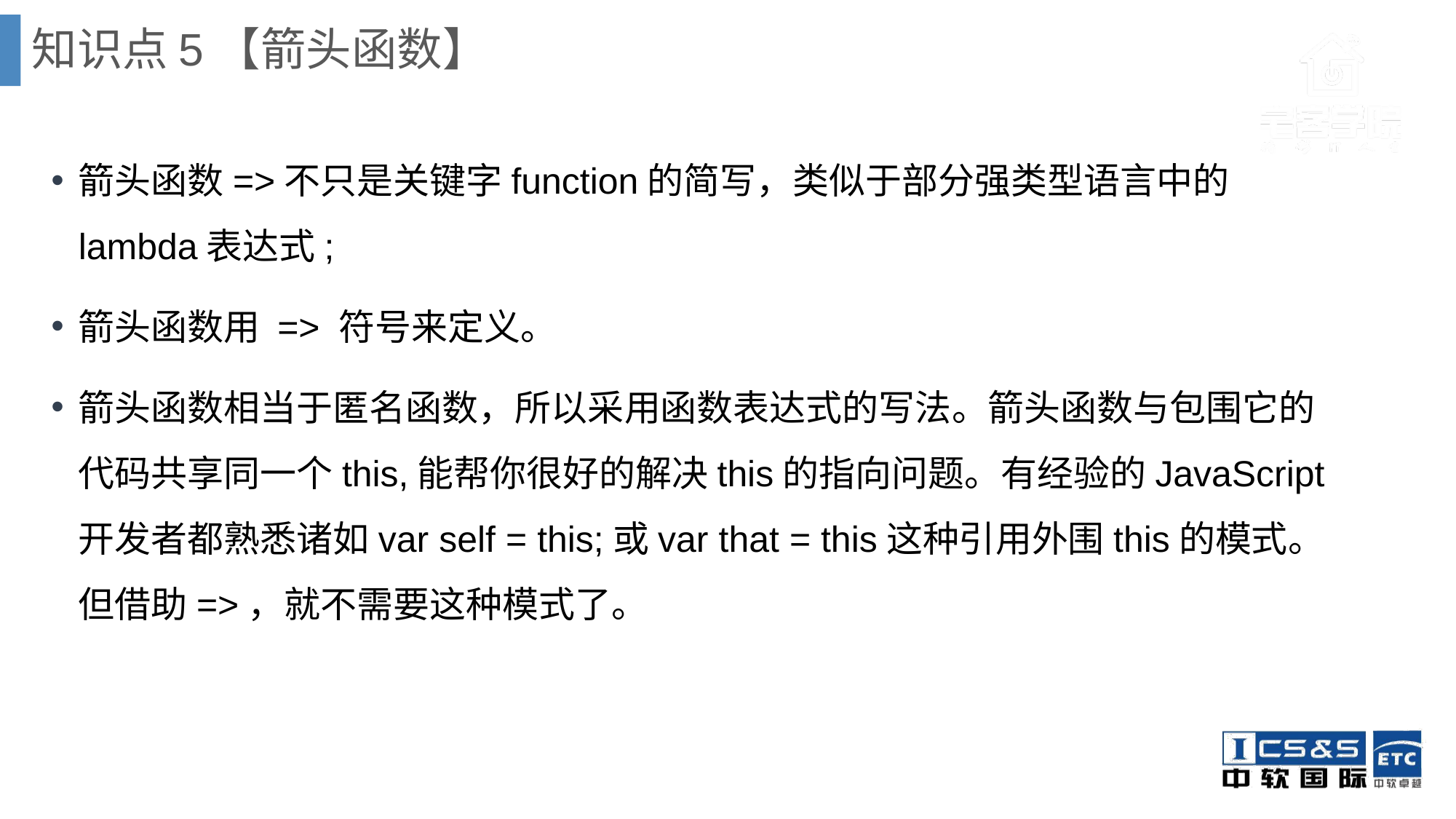

知识点5【箭头函数】
箭头函数=>不只是关键字function的简写，类似于部分强类型语言中的lambda表达式;
箭头函数用 => 符号来定义。
箭头函数相当于匿名函数，所以采用函数表达式的写法。箭头函数与包围它的代码共享同一个this,能帮你很好的解决this的指向问题。有经验的JavaScript开发者都熟悉诸如var self = this;或var that = this这种引用外围this的模式。但借助=>，就不需要这种模式了。